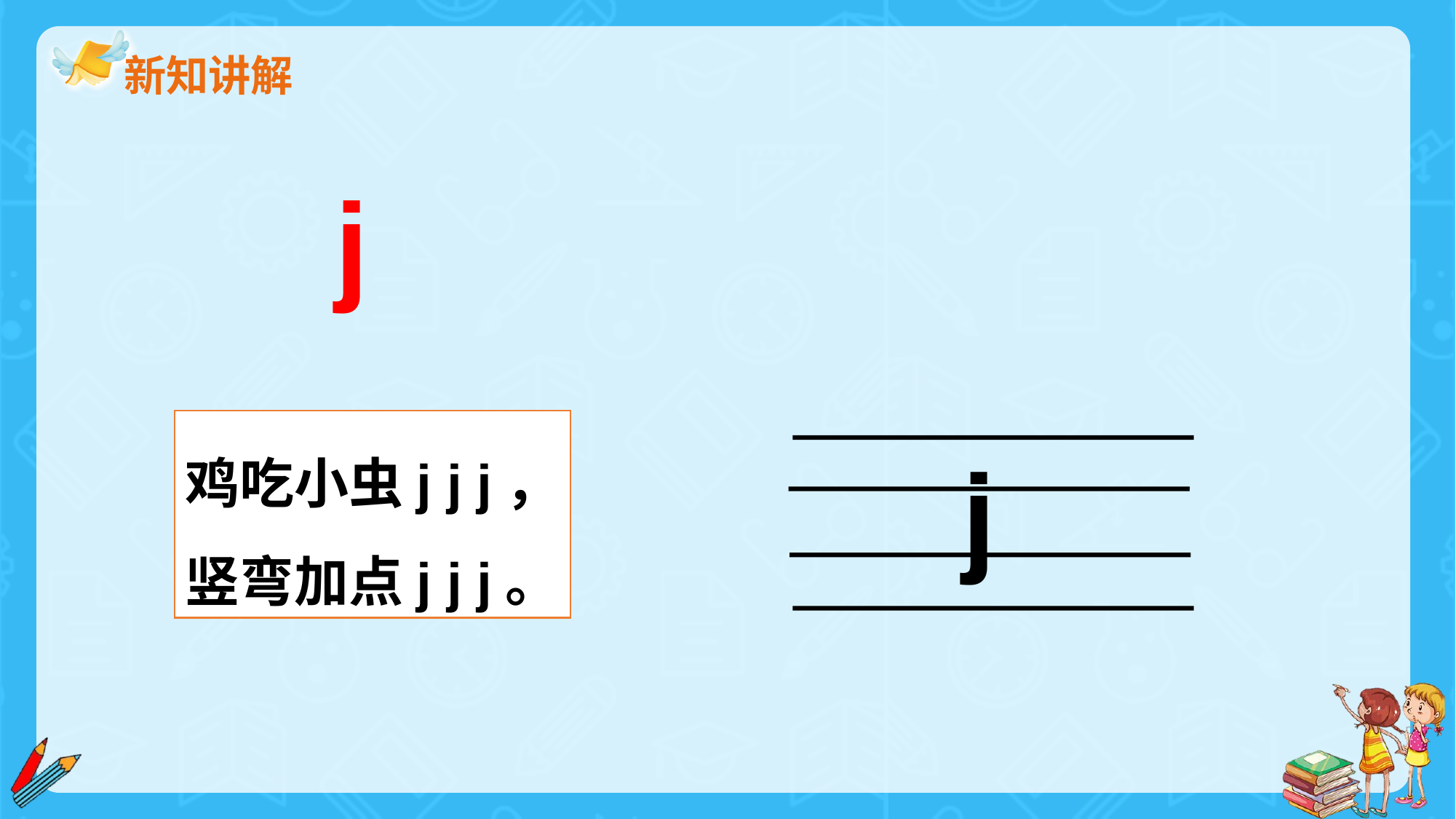

新知讲解
j
鸡吃小虫j j j，
竖弯加点j j j。
j